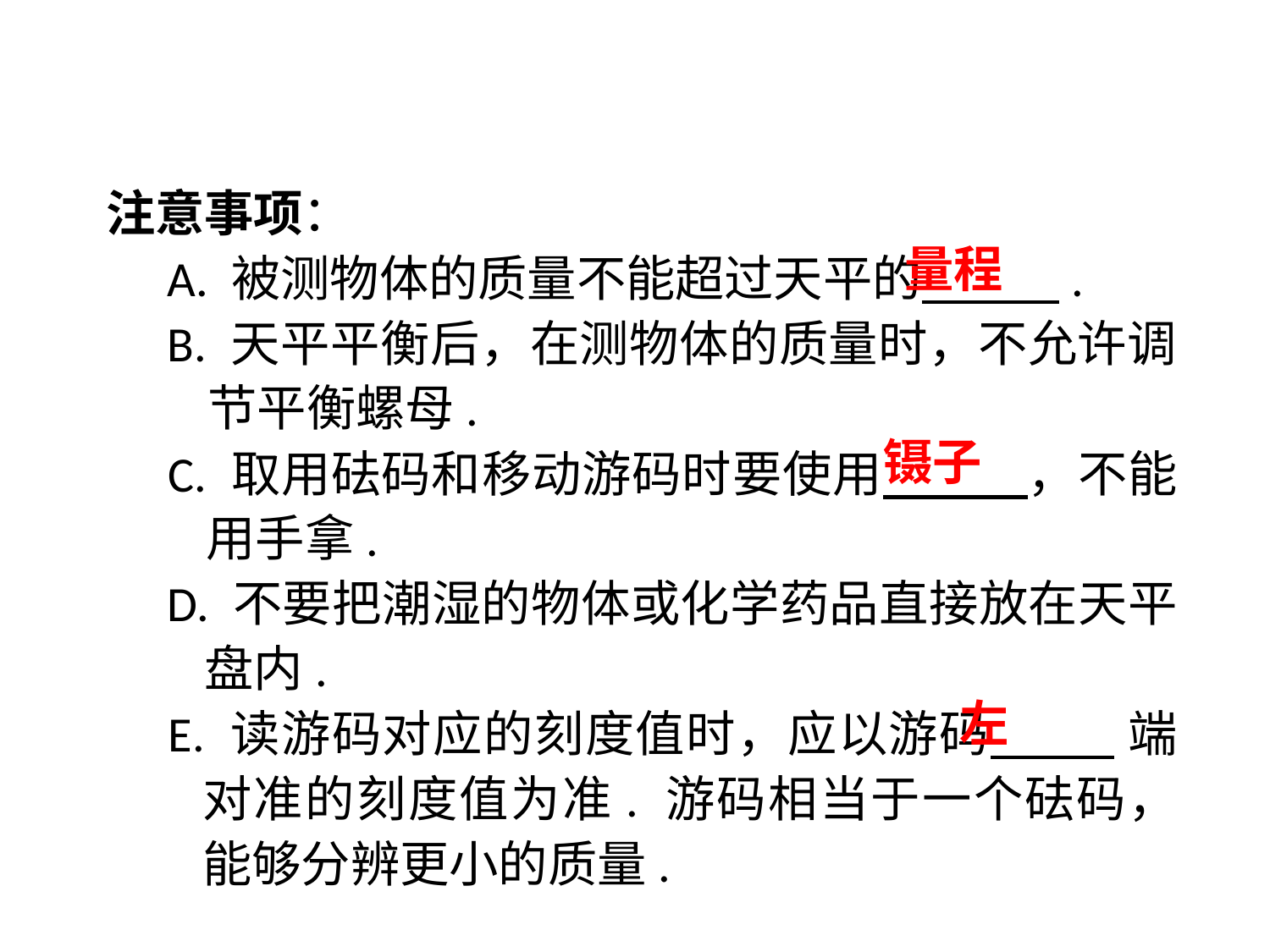

注意事项：
　A. 被测物体的质量不能超过天平的　        .
　B. 天平平衡后，在测物体的质量时，不允许调节平衡螺母.
　C. 取用砝码和移动游码时要使用　        ，不能用手拿.
　D. 不要把潮湿的物体或化学药品直接放在天平盘内.
　E. 读游码对应的刻度值时，应以游码　       端对准的刻度值为准. 游码相当于一个砝码，能够分辨更小的质量.
量程
镊子
左